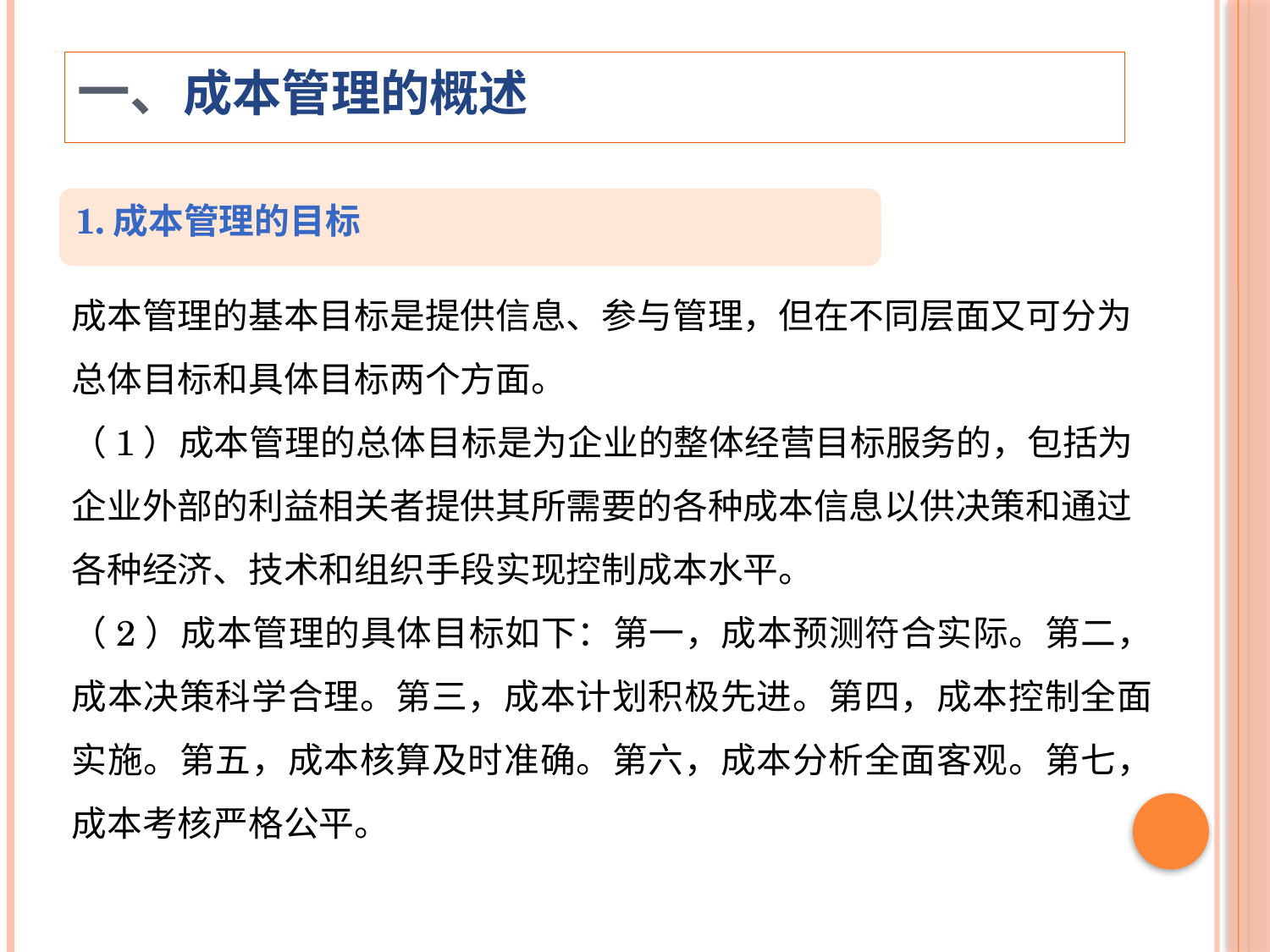

一、成本管理的概述
1.成本管理的目标
成本管理的基本目标是提供信息、参与管理，但在不同层面又可分为总体目标和具体目标两个方面。
（1）成本管理的总体目标是为企业的整体经营目标服务的，包括为企业外部的利益相关者提供其所需要的各种成本信息以供决策和通过各种经济、技术和组织手段实现控制成本水平。
（2）成本管理的具体目标如下：第一，成本预测符合实际。第二，成本决策科学合理。第三，成本计划积极先进。第四，成本控制全面实施。第五，成本核算及时准确。第六，成本分析全面客观。第七，成本考核严格公平。